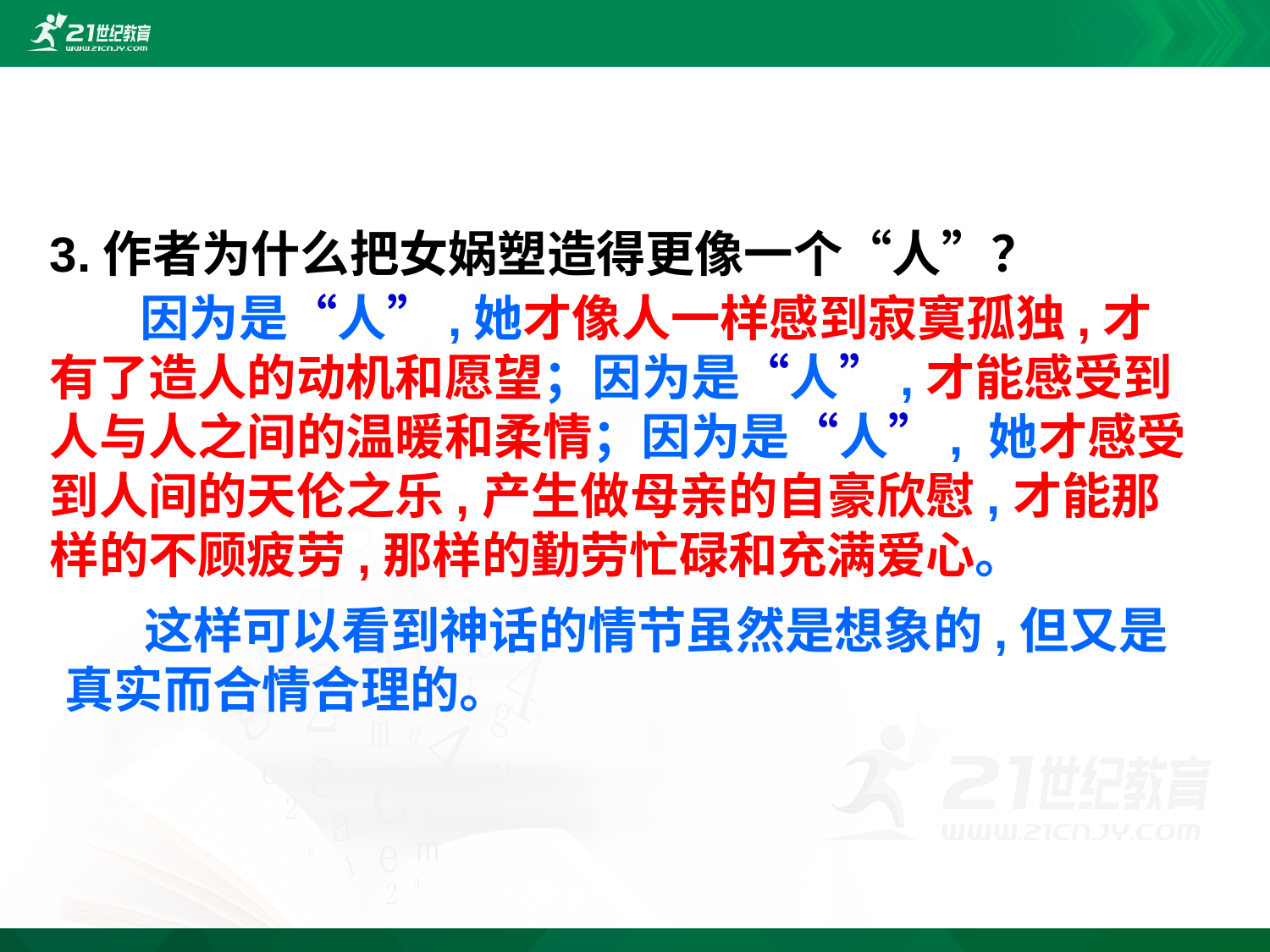

3.作者为什么把女娲塑造得更像一个“人”？
       因为是“人”,她才像人一样感到寂寞孤独,才有了造人的动机和愿望；因为是“人”,才能感受到人与人之间的温暖和柔情；因为是“人”, 她才感受到人间的天伦之乐,产生做母亲的自豪欣慰,才能那样的不顾疲劳,那样的勤劳忙碌和充满爱心。
      这样可以看到神话的情节虽然是想象的,但又是真实而合情合理的。